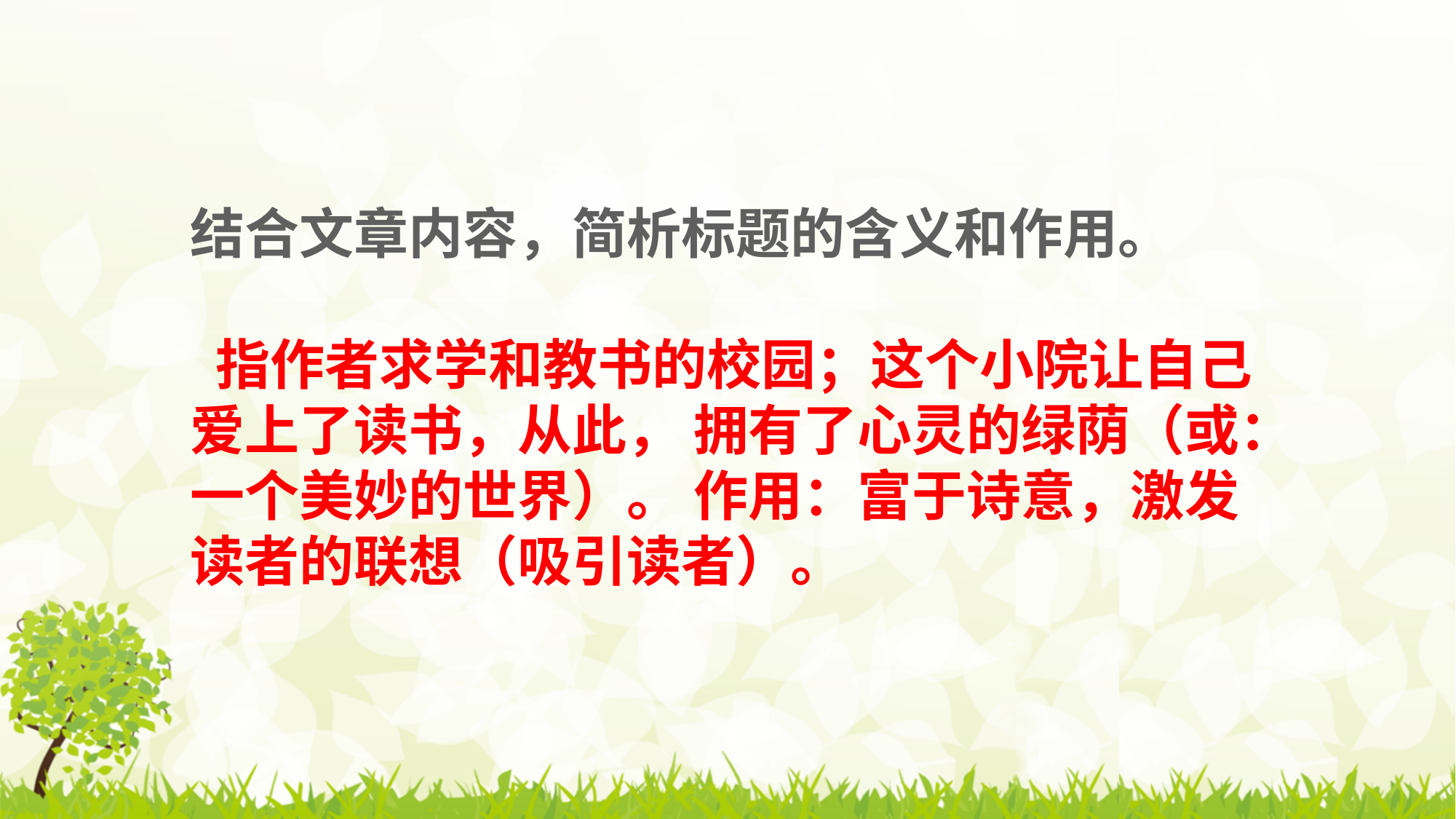

结合文章内容，简析标题的含义和作用。

 指作者求学和教书的校园；这个小院让自己爱上了读书，从此， 拥有了心灵的绿荫（或：一个美妙的世界）。 作用：富于诗意，激发读者的联想（吸引读者）。